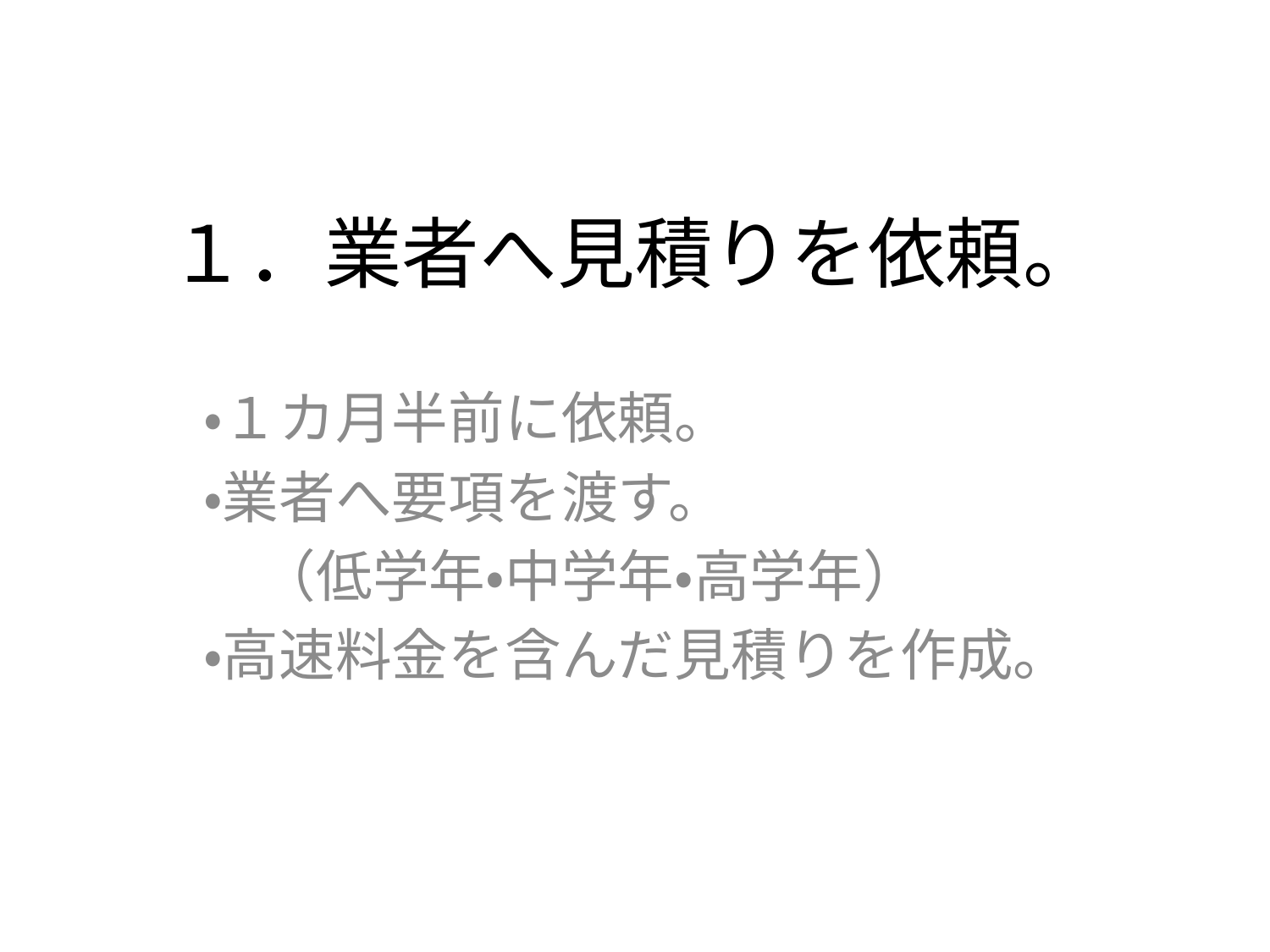

# １．業者へ見積りを依頼。
・１カ月半前に依頼。
・業者へ要項を渡す。
　（低学年・中学年・高学年）
・高速料金を含んだ見積りを作成。